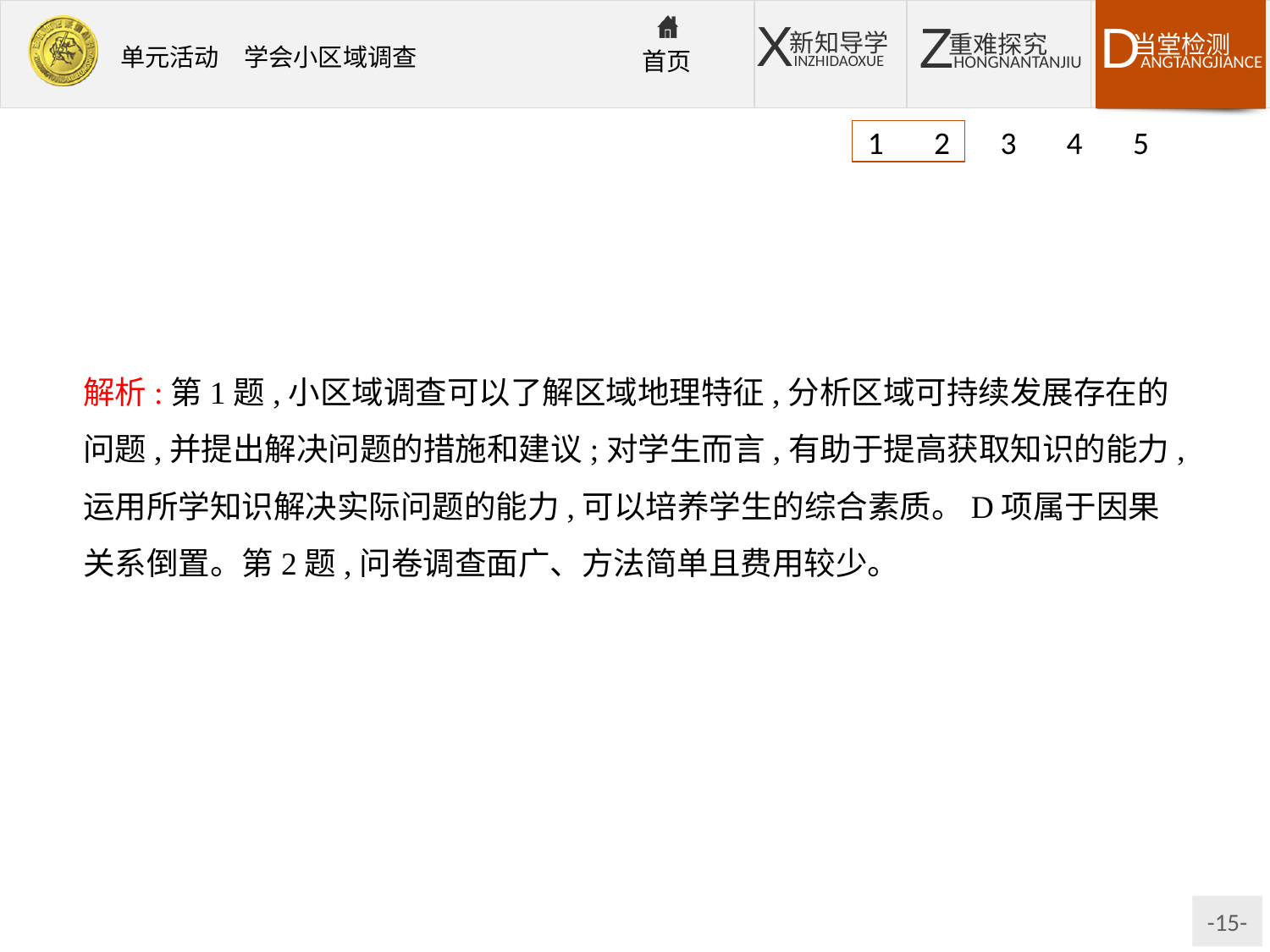

1       2       3       4       5

解析:第1题,小区域调查可以了解区域地理特征,分析区域可持续发展存在的问题,并提出解决问题的措施和建议;对学生而言,有助于提高获取知识的能力,运用所学知识解决实际问题的能力,可以培养学生的综合素质。D项属于因果关系倒置。第2题,问卷调查面广、方法简单且费用较少。
答案:1.C　2.A